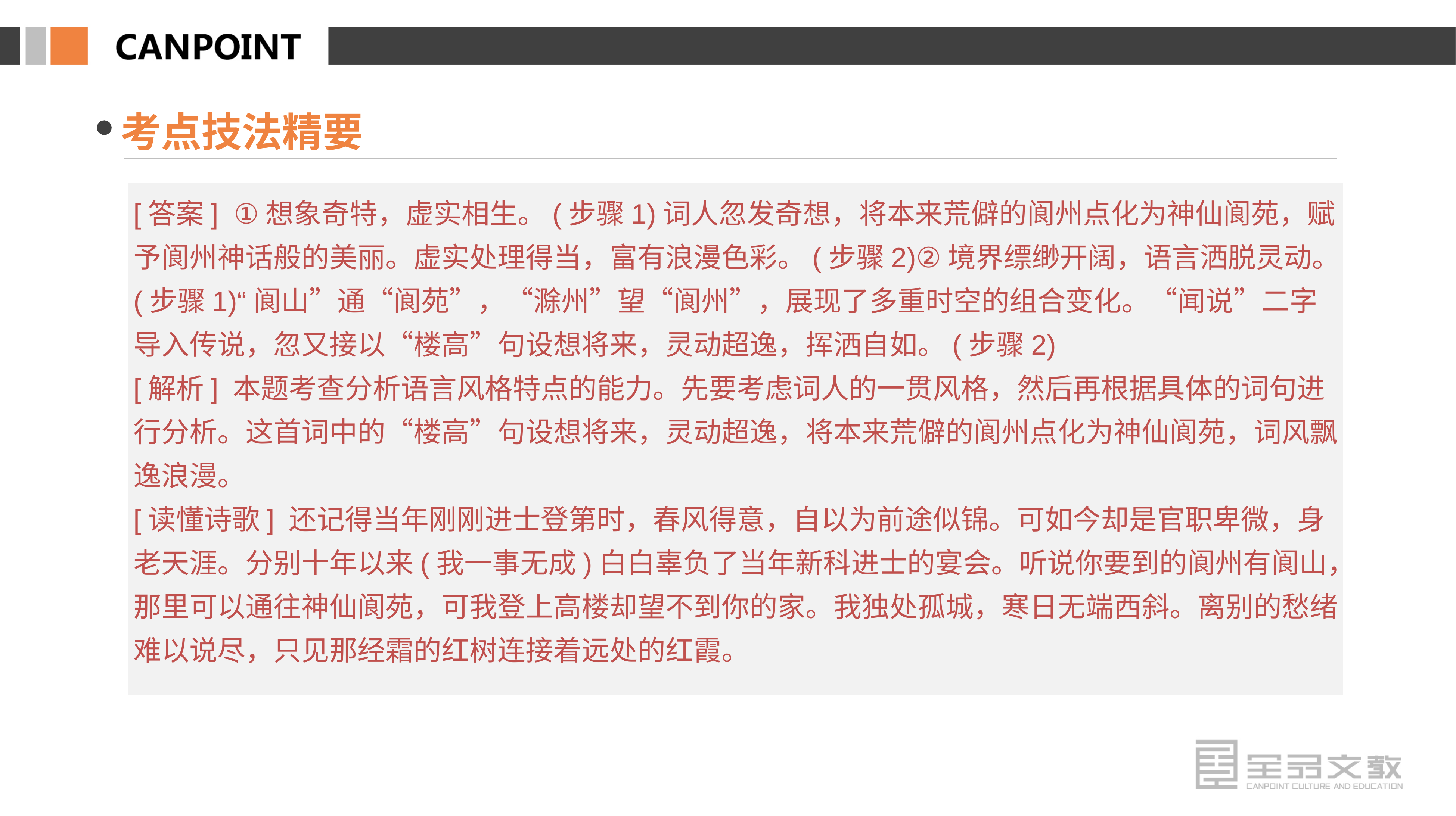

考点技法精要

[答案]  ①想象奇特，虚实相生。(步骤1)词人忽发奇想，将本来荒僻的阆州点化为神仙阆苑，赋予阆州神话般的美丽。虚实处理得当，富有浪漫色彩。(步骤2)②境界缥缈开阔，语言洒脱灵动。(步骤1)“阆山”通“阆苑”，“滁州”望“阆州”，展现了多重时空的组合变化。“闻说”二字导入传说，忽又接以“楼高”句设想将来，灵动超逸，挥洒自如。(步骤2)
[解析] 本题考查分析语言风格特点的能力。先要考虑词人的一贯风格，然后再根据具体的词句进行分析。这首词中的“楼高”句设想将来，灵动超逸，将本来荒僻的阆州点化为神仙阆苑，词风飘逸浪漫。
[读懂诗歌] 还记得当年刚刚进士登第时，春风得意，自以为前途似锦。可如今却是官职卑微，身老天涯。分别十年以来(我一事无成)白白辜负了当年新科进士的宴会。听说你要到的阆州有阆山，那里可以通往神仙阆苑，可我登上高楼却望不到你的家。我独处孤城，寒日无端西斜。离别的愁绪难以说尽，只见那经霜的红树连接着远处的红霞。